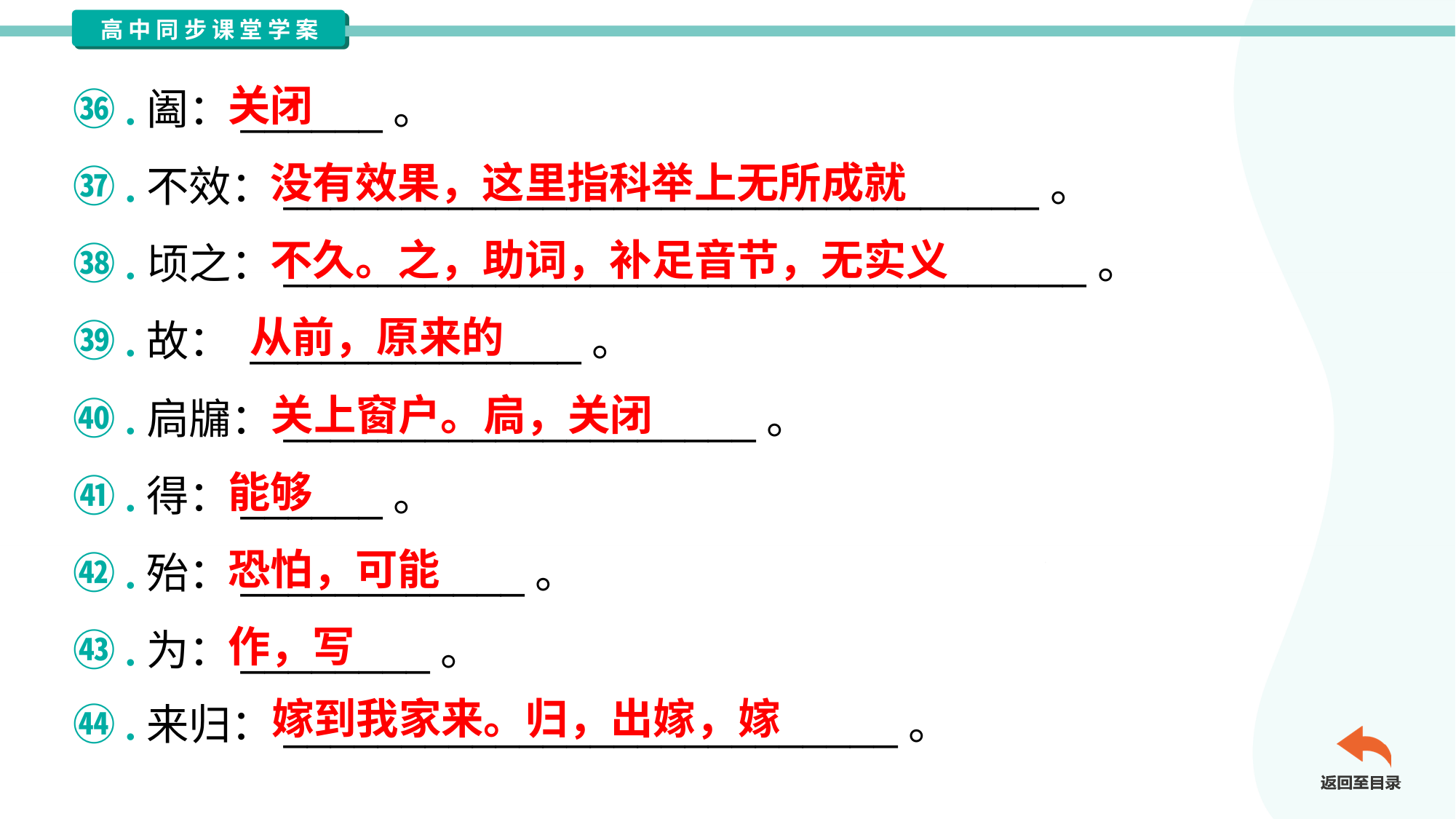

关闭
㊱.阖：______。
㊲.不效：________________________________。
㊳.顷之：__________________________________。
㊴.故： ______________。
㊵.扃牖：____________________。
㊶.得：______。
㊷.殆：____________。
㊸.为：________。
㊹.来归：__________________________。
没有效果，这里指科举上无所成就
不久。之，助词，补足音节，无实义
从前，原来的
关上窗户。扃，关闭
能够
恐怕，可能
作，写
嫁到我家来。归，出嫁，嫁